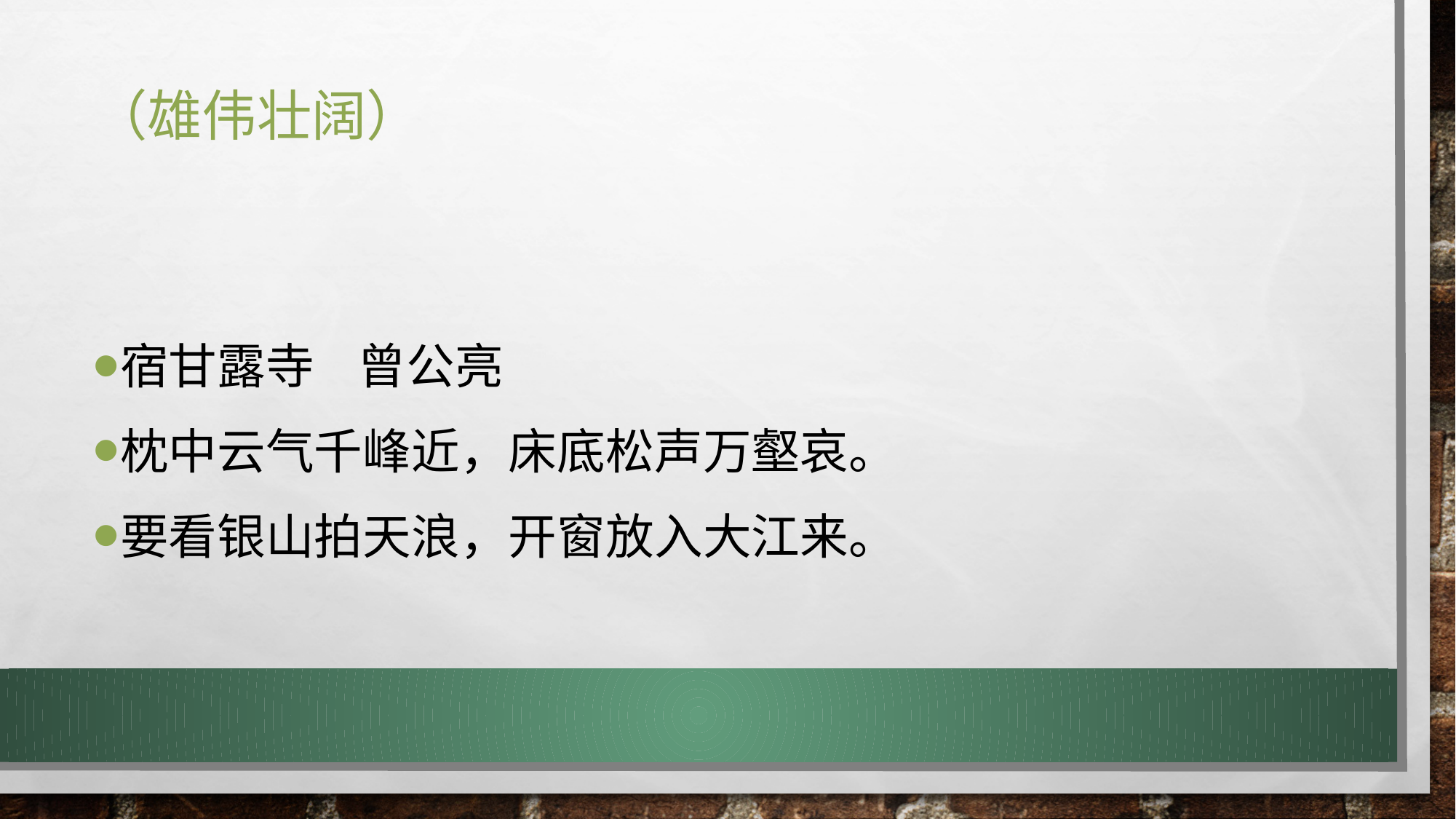

# （雄伟壮阔）
宿甘露寺    曾公亮
枕中云气千峰近，床底松声万壑哀。
要看银山拍天浪，开窗放入大江来。